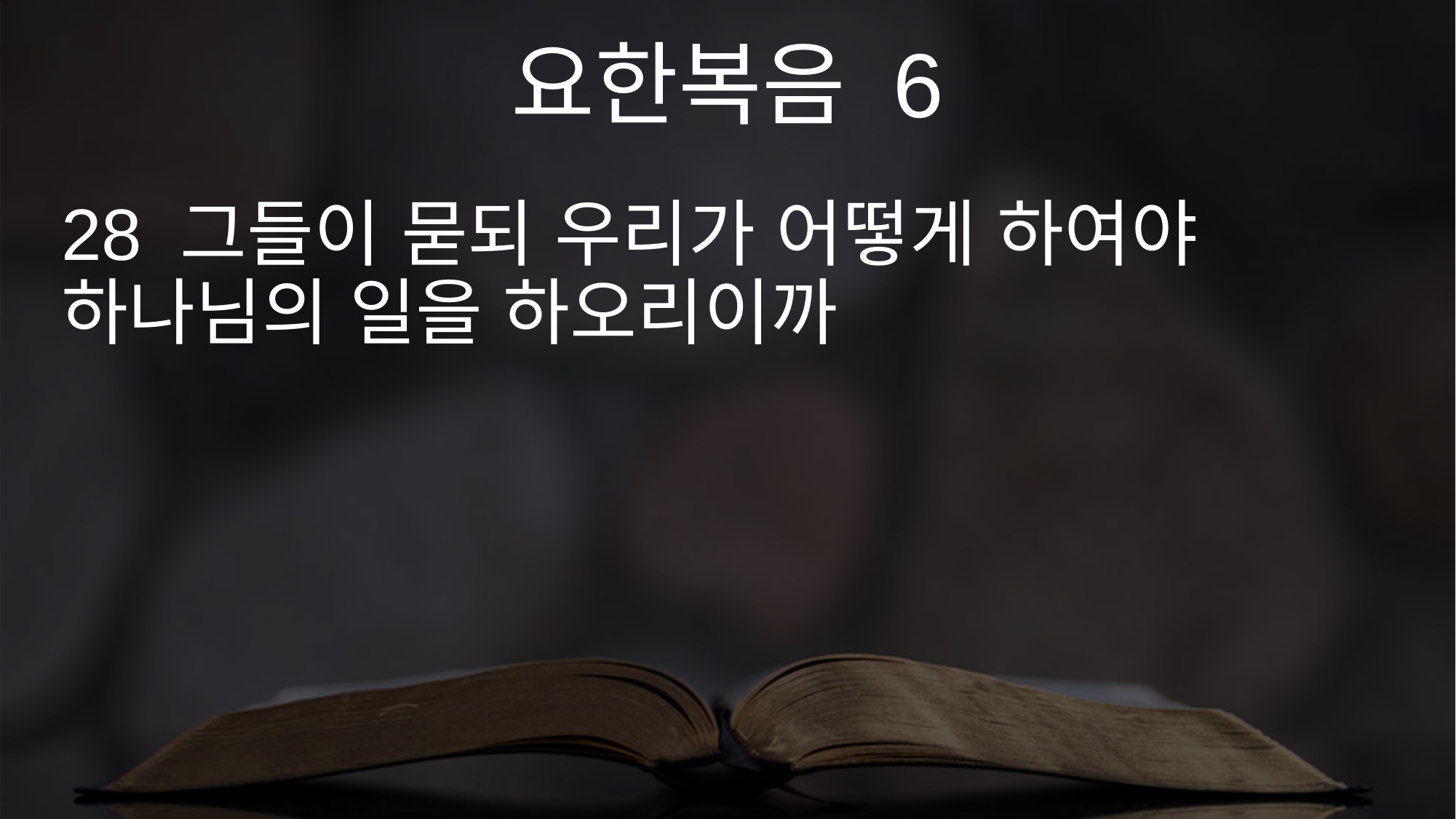

요한복음 6
28 그들이 묻되 우리가 어떻게 하여야 하나님의 일을 하오리이까